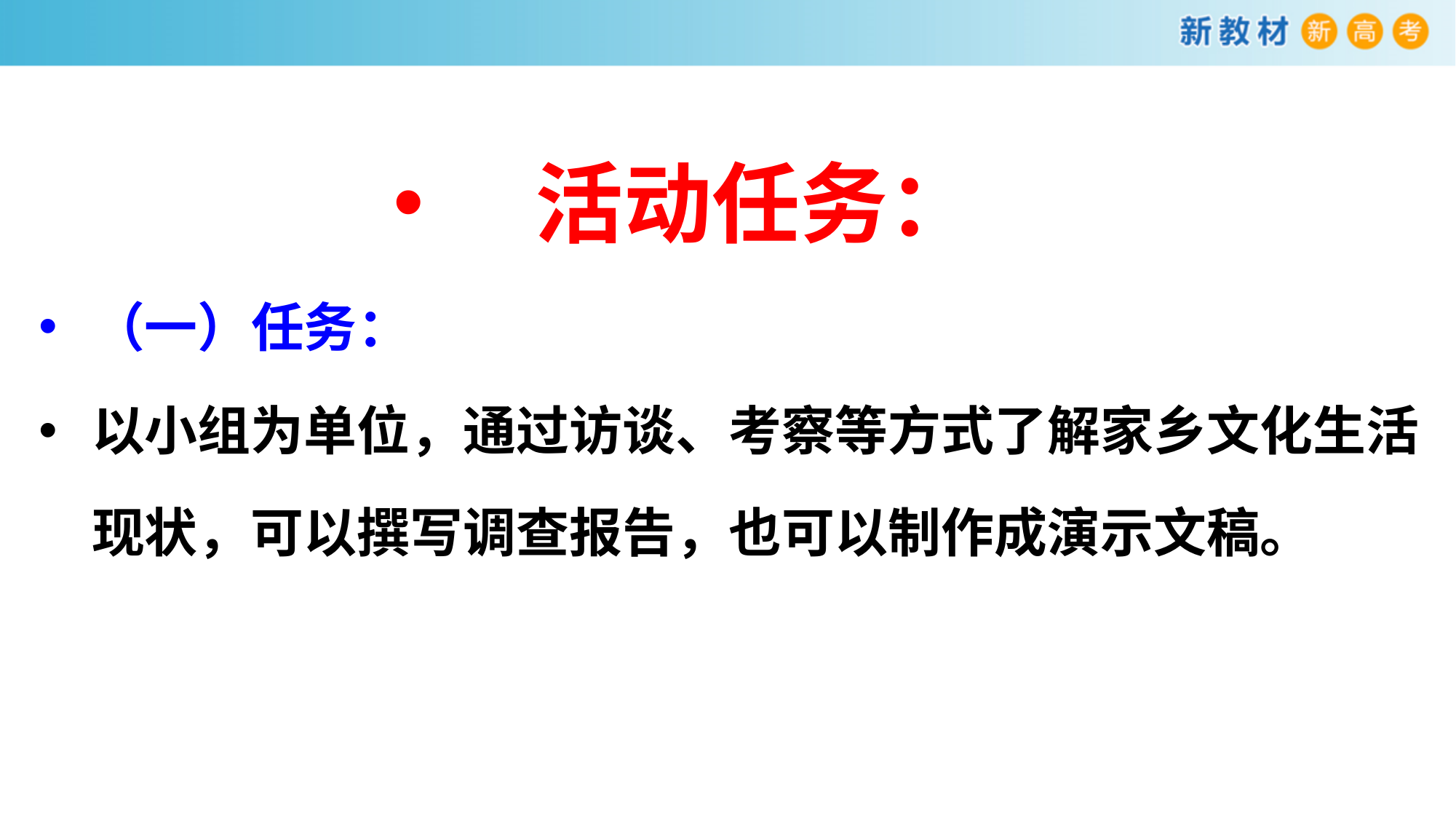

活动任务：
（一）任务：
以小组为单位，通过访谈、考察等方式了解家乡文化生活现状，可以撰写调查报告，也可以制作成演示文稿。